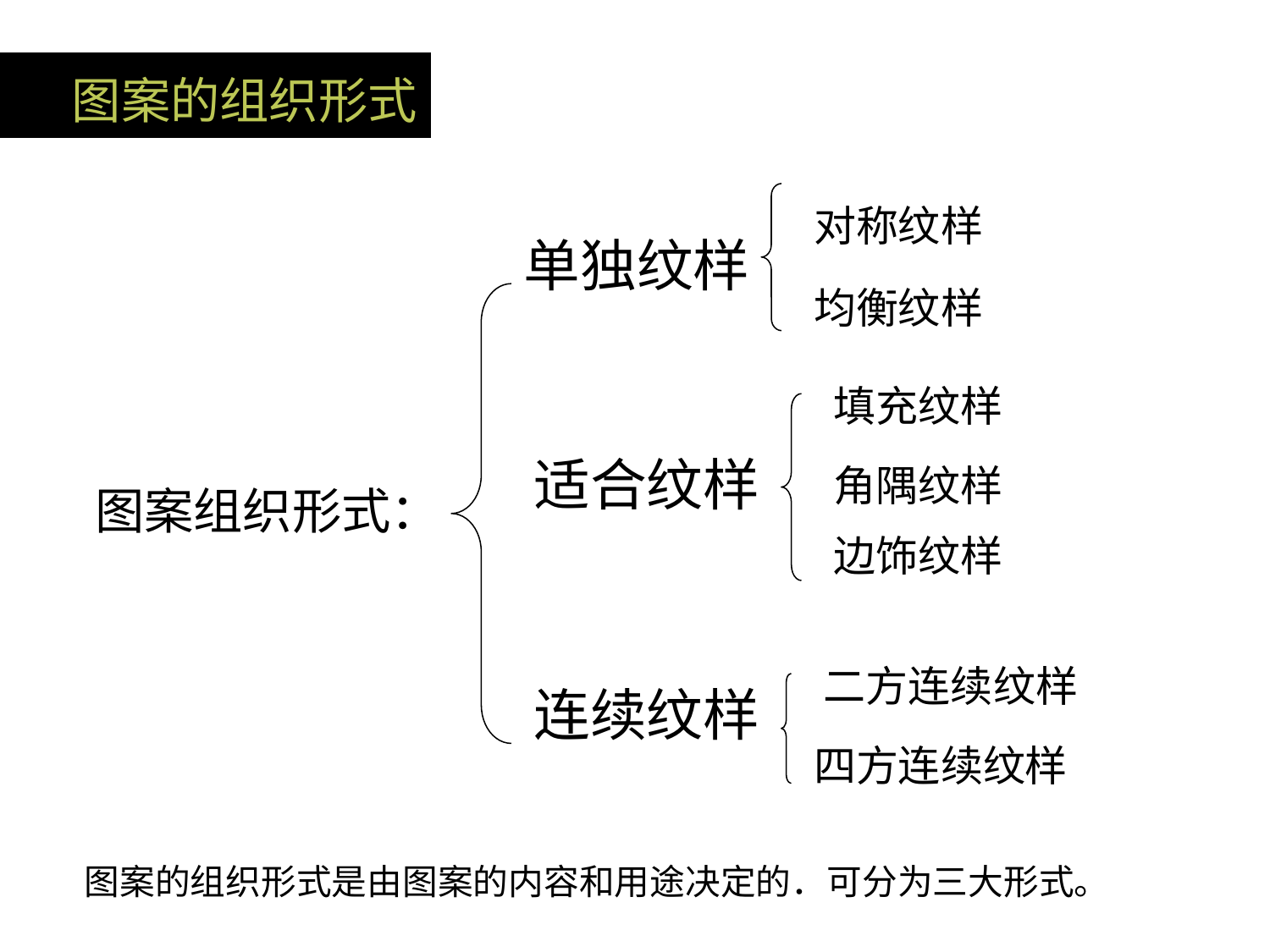

图案的组织形式

对称纹样

单独纹样

均衡纹样

填充纹样

适合纹样
角隅纹样
图案组织形式：
边饰纹样
二方连续纹样
连续纹样

四方连续纹样
图案的组织形式是由图案的内容和用途决定的．可分为三大形式。